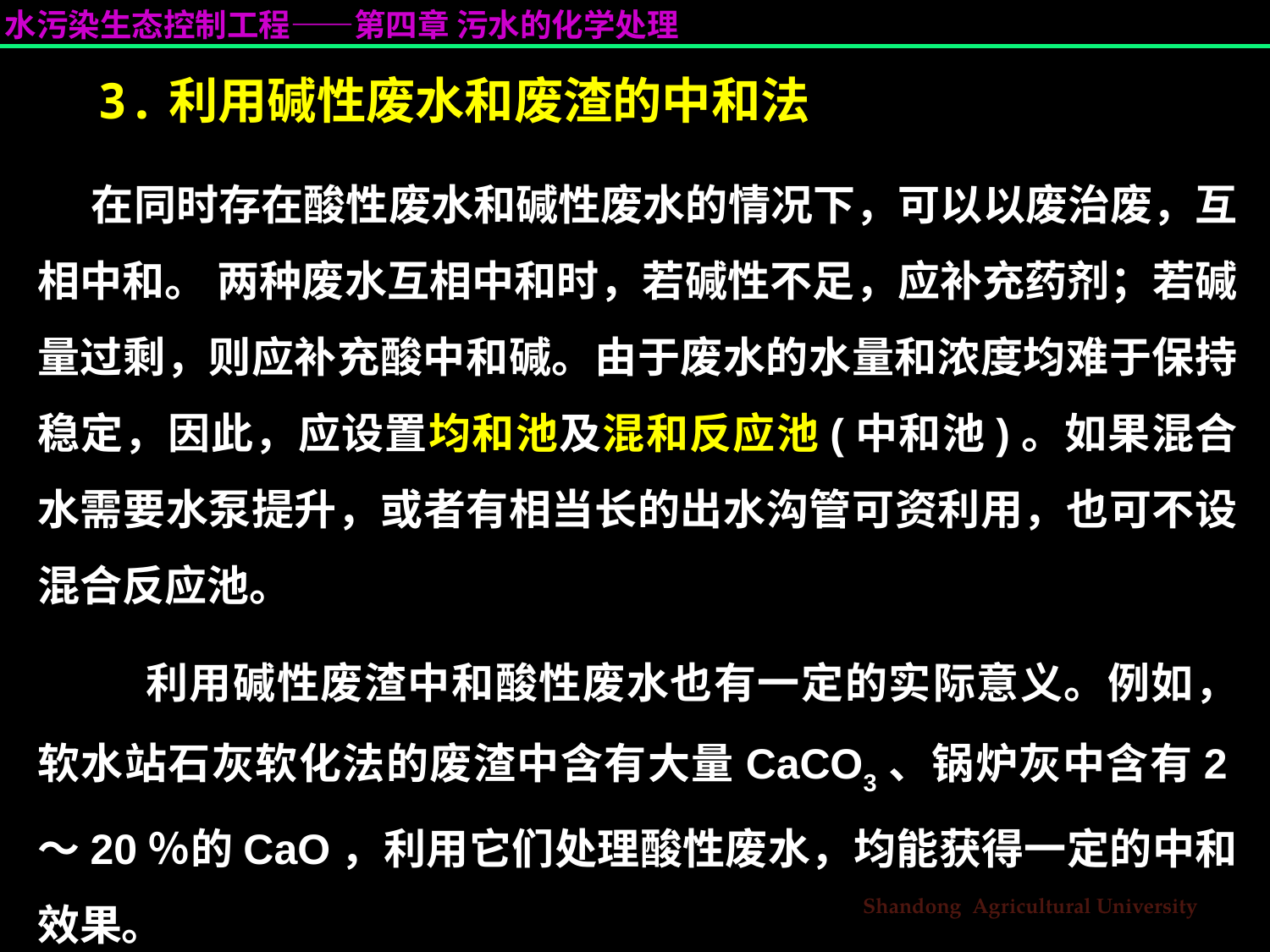

# 3.利用碱性废水和废渣的中和法
　   在同时存在酸性废水和碱性废水的情况下，可以以废治废，互相中和。 两种废水互相中和时，若碱性不足，应补充药剂；若碱量过剩，则应补充酸中和碱。由于废水的水量和浓度均难于保持稳定，因此，应设置均和池及混和反应池(中和池)。如果混合水需要水泵提升，或者有相当长的出水沟管可资利用，也可不设混合反应池。
 　　利用碱性废渣中和酸性废水也有一定的实际意义。例如，软水站石灰软化法的废渣中含有大量CaCO3、锅炉灰中含有2～20％的CaO，利用它们处理酸性废水，均能获得一定的中和效果。